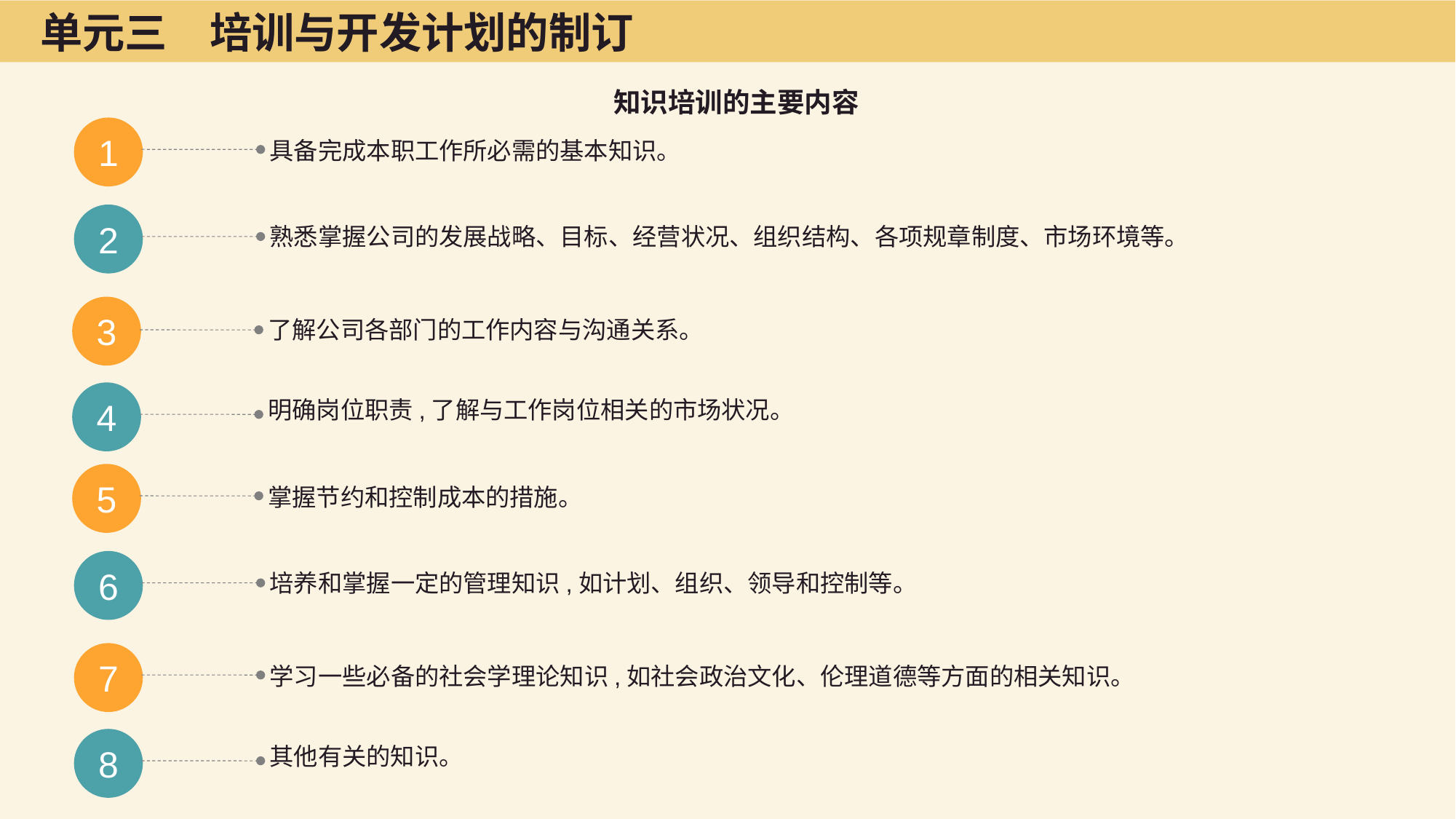

单元三　培训与开发计划的制订
知识培训的主要内容

1
具备完成本职工作所必需的基本知识。

2
熟悉掌握公司的发展战略、目标、经营状况、组织结构、各项规章制度、市场环境等。

3
了解公司各部门的工作内容与沟通关系。

4
明确岗位职责,了解与工作岗位相关的市场状况。

5
掌握节约和控制成本的措施。

6
培养和掌握一定的管理知识,如计划、组织、领导和控制等。

7
学习一些必备的社会学理论知识,如社会政治文化、伦理道德等方面的相关知识。

8
其他有关的知识。